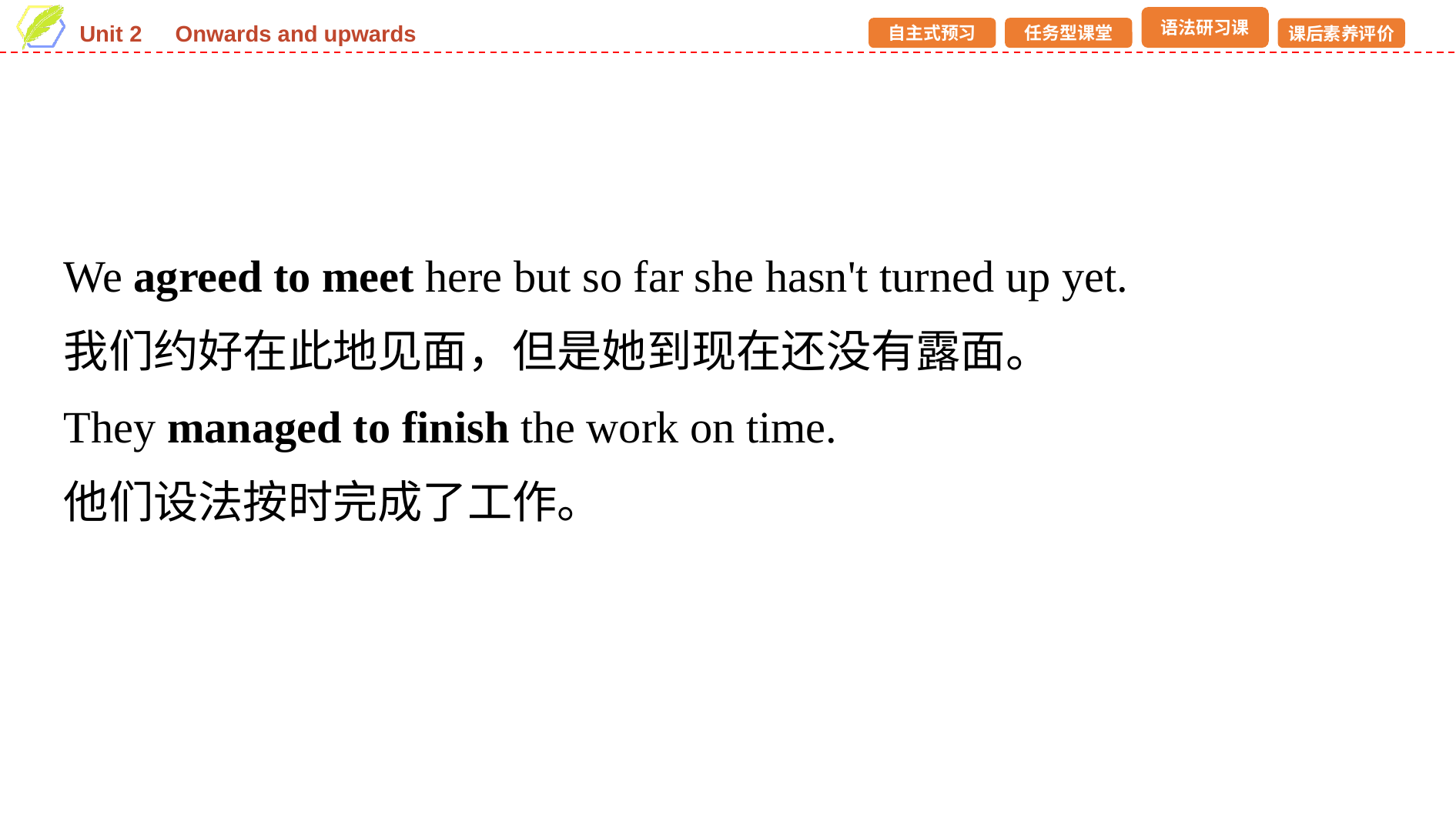

We agreed to meet here but so far she hasn't turned up yet.
我们约好在此地见面，但是她到现在还没有露面。
They managed to finish the work on time.
他们设法按时完成了工作。